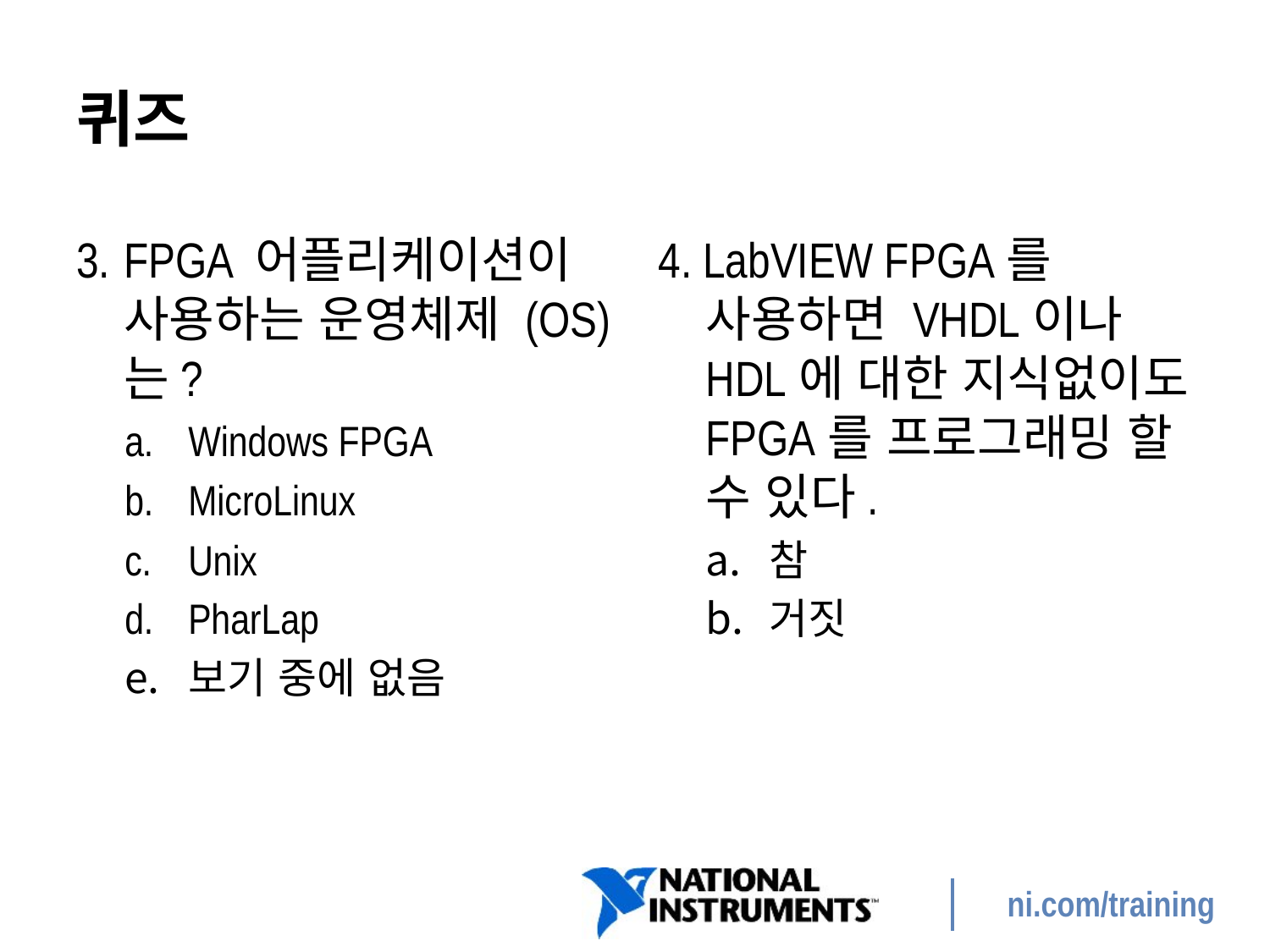

# 퀴즈
3. 	FPGA 어플리케이션이 사용하는 운영체제 (OS)는?
Windows FPGA
MicroLinux
Unix
PharLap
보기 중에 없음
4. LabVIEW FPGA를 사용하면 VHDL이나 HDL에 대한 지식없이도 FPGA를 프로그래밍 할 수 있다.
참
거짓